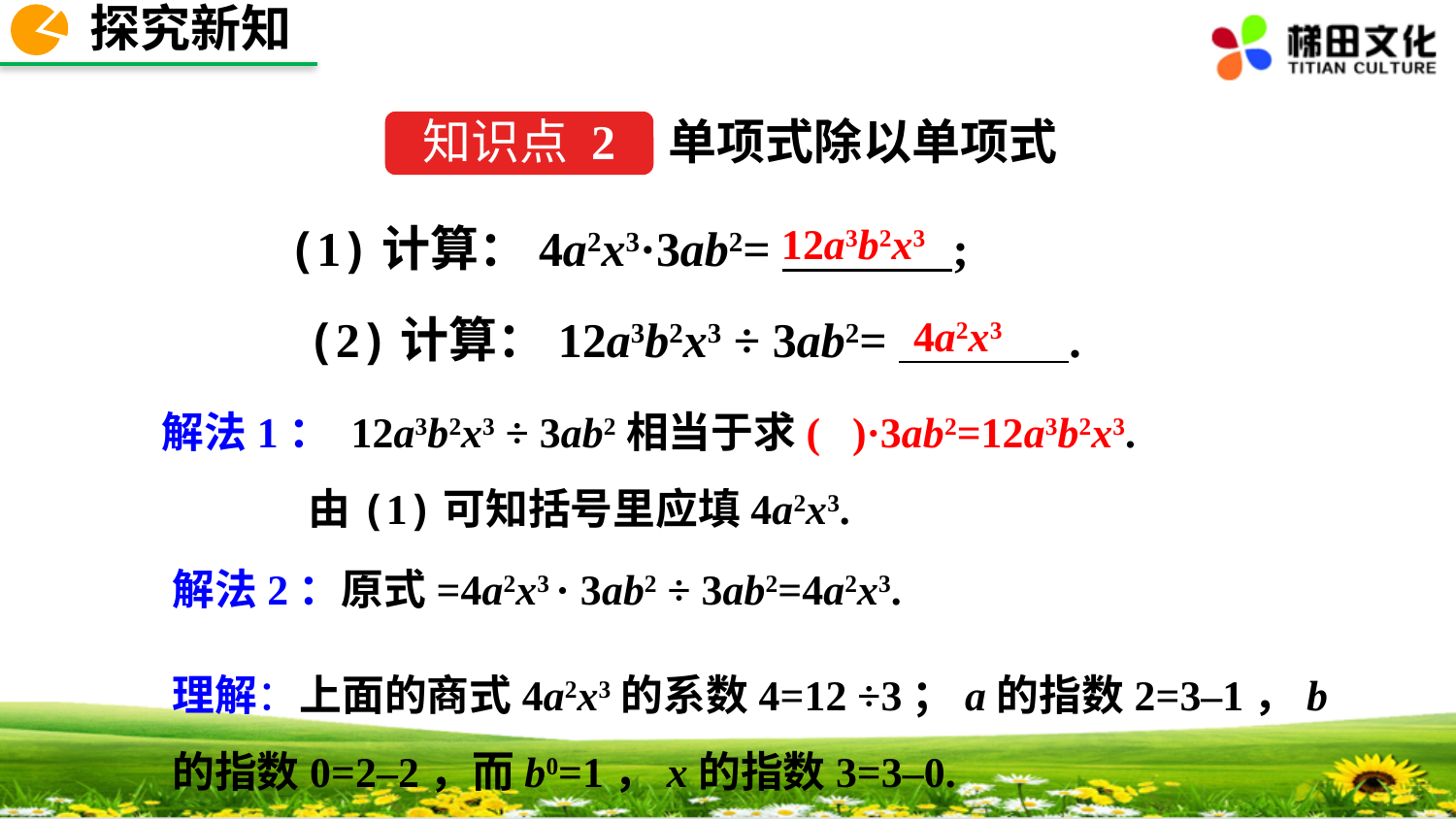

探究新知

单项式除以单项式

知识点 2
12a3b2x3
(1)计算：4a2x3·3ab2=               ;
(2)计算：12a3b2x3 ÷ 3ab2=               .
4a2x3
解法1： 12a3b2x3 ÷ 3ab2相当于求(   )·3ab2=12a3b2x3.
              由(1)可知括号里应填4a2x3.
解法2：原式=4a2x3 · 3ab2 ÷ 3ab2=4a2x3.
理解：上面的商式4a2x3的系数4=12 ÷3；a的指数2=3–1，b的指数0=2–2，而b0=1，x的指数3=3–0.